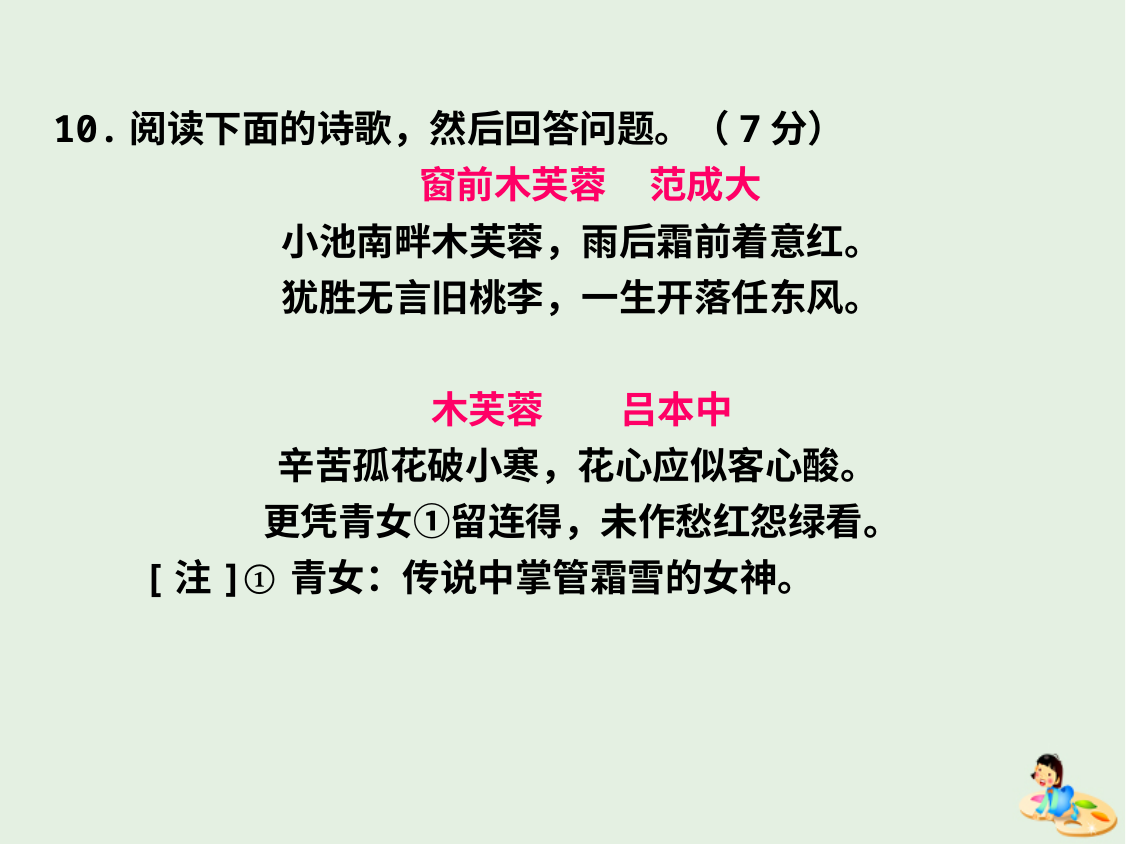

10.阅读下面的诗歌，然后回答问题。（7分）
 窗前木芙蓉     范成大
小池南畔木芙蓉，雨后霜前着意红。
犹胜无言旧桃李，一生开落任东风。

木芙蓉         吕本中
辛苦孤花破小寒，花心应似客心酸。
更凭青女①留连得，未作愁红怨绿看。
    [注]①青女：传说中掌管霜雪的女神。